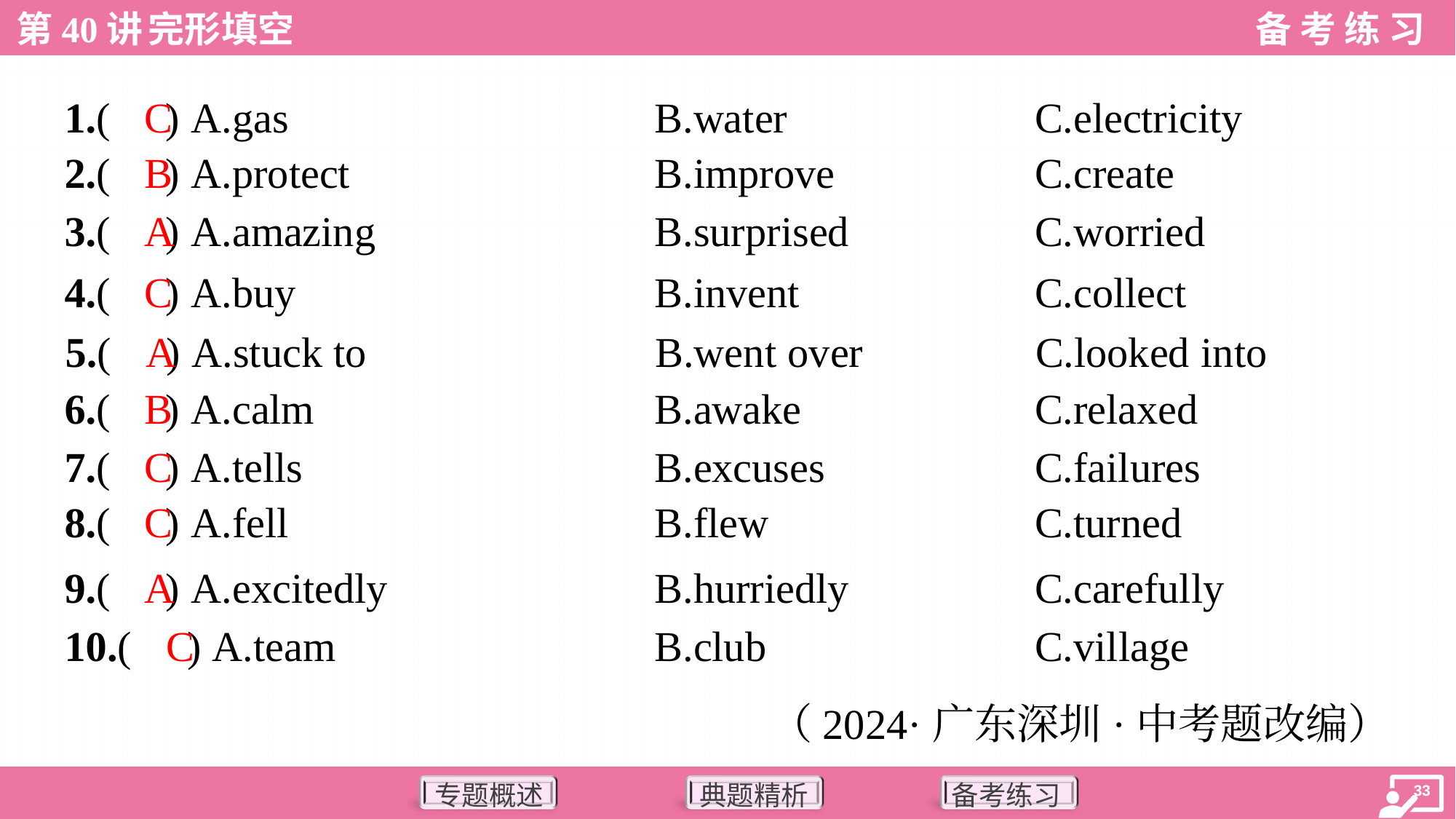

C
1.(     ) A.gas	B.water	C.electricity
B
2.(     ) A.protect	B.improve	C.create
A
3.(     ) A.amazing	B.surprised	C.worried
C
4.(     ) A.buy	B.invent	C.collect
A
5.(     ) A.stuck to	B.went over	C.looked into
B
6.(     ) A.calm	B.awake	C.relaxed
C
7.(     ) A.tells	B.excuses	C.failures
C
8.(     ) A.fell	B.flew	C.turned
A
9.(     ) A.excitedly	B.hurriedly	C.carefully
C
10.(     ) A.team	B.club	C.village
（2024·广东深圳·中考题改编）